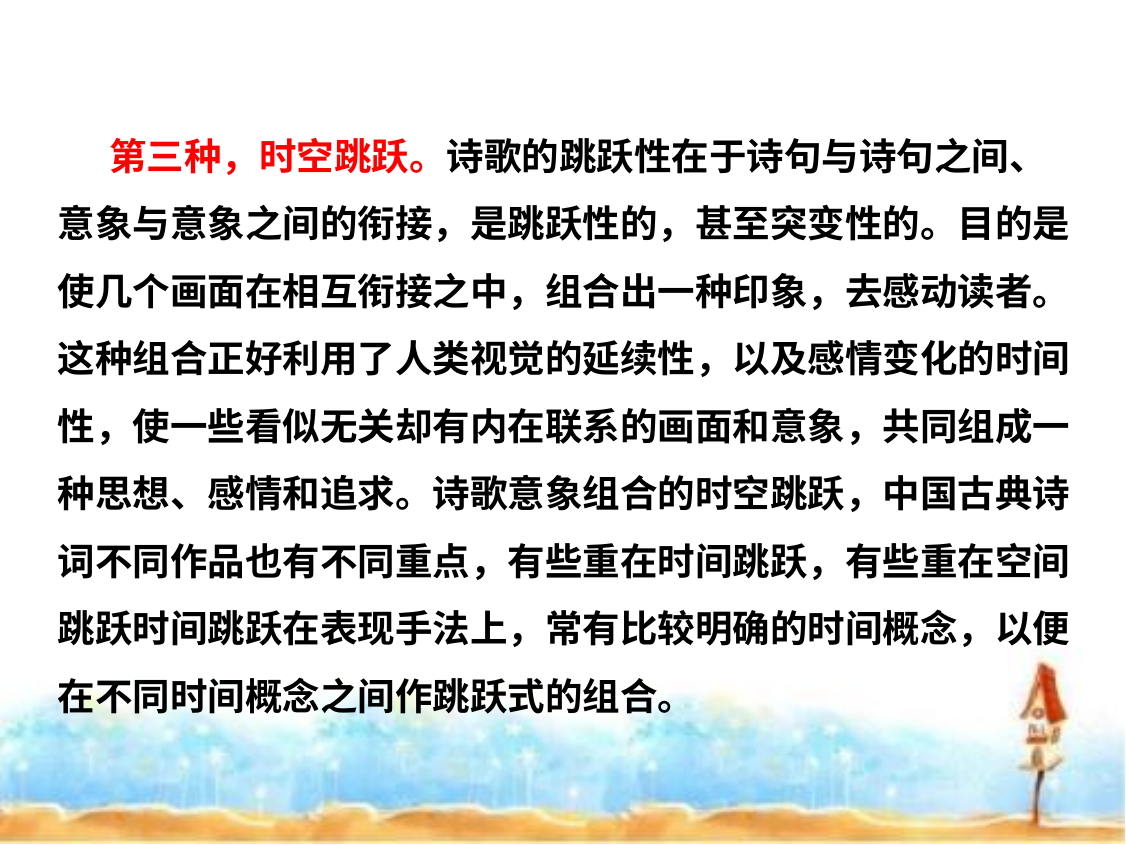

第三种，时空跳跃。诗歌的跳跃性在于诗句与诗句之间、意象与意象之间的衔接，是跳跃性的，甚至突变性的。目的是使几个画面在相互衔接之中，组合出一种印象，去感动读者。这种组合正好利用了人类视觉的延续性，以及感情变化的时间性，使一些看似无关却有内在联系的画面和意象，共同组成一种思想、感情和追求。诗歌意象组合的时空跳跃，中国古典诗词不同作品也有不同重点，有些重在时间跳跃，有些重在空间跳跃时间跳跃在表现手法上，常有比较明确的时间概念，以便在不同时间概念之间作跳跃式的组合。